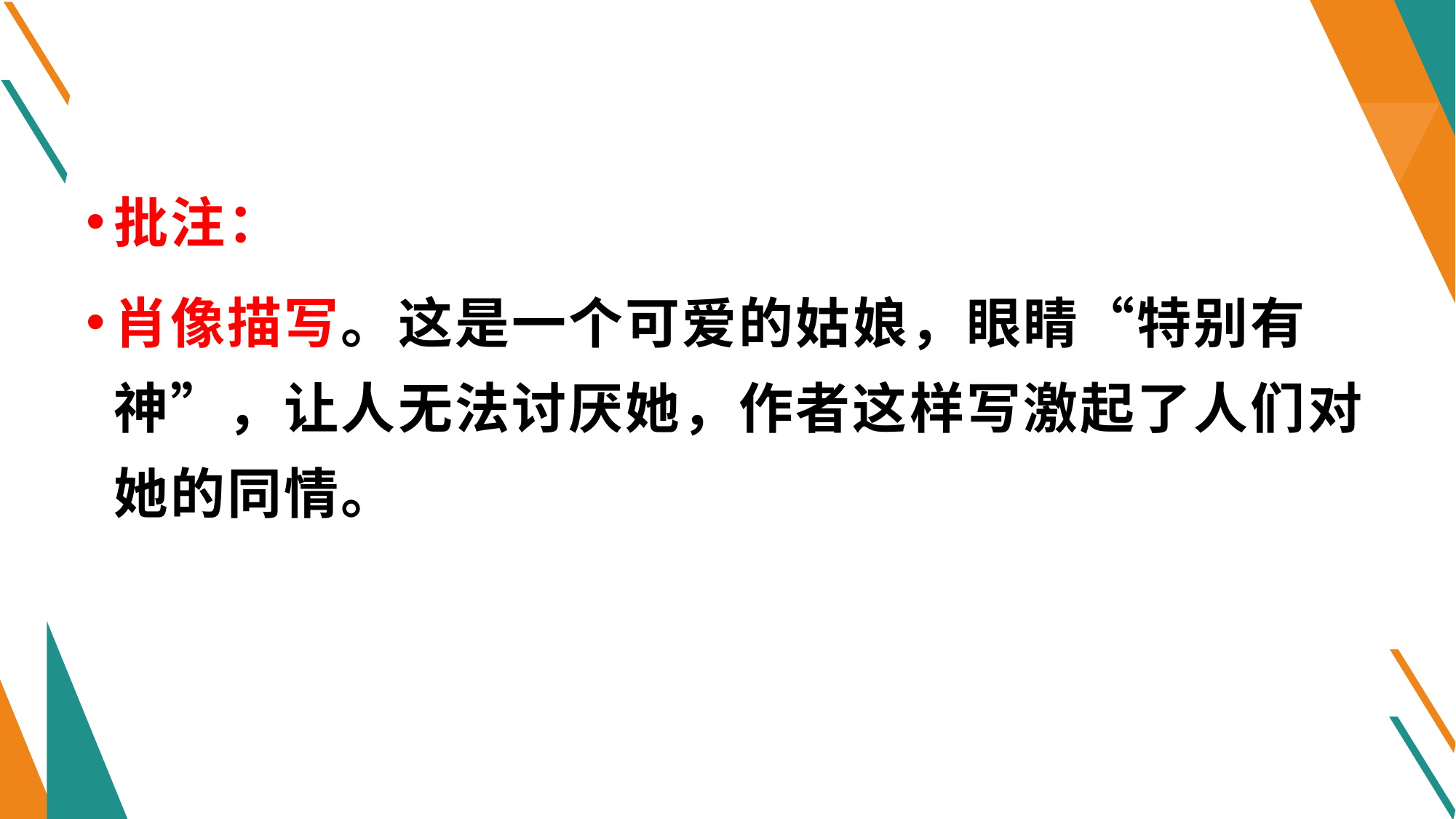

批注：
肖像描写。这是一个可爱的姑娘，眼睛“特别有神”，让人无法讨厌她，作者这样写激起了人们对她的同情。